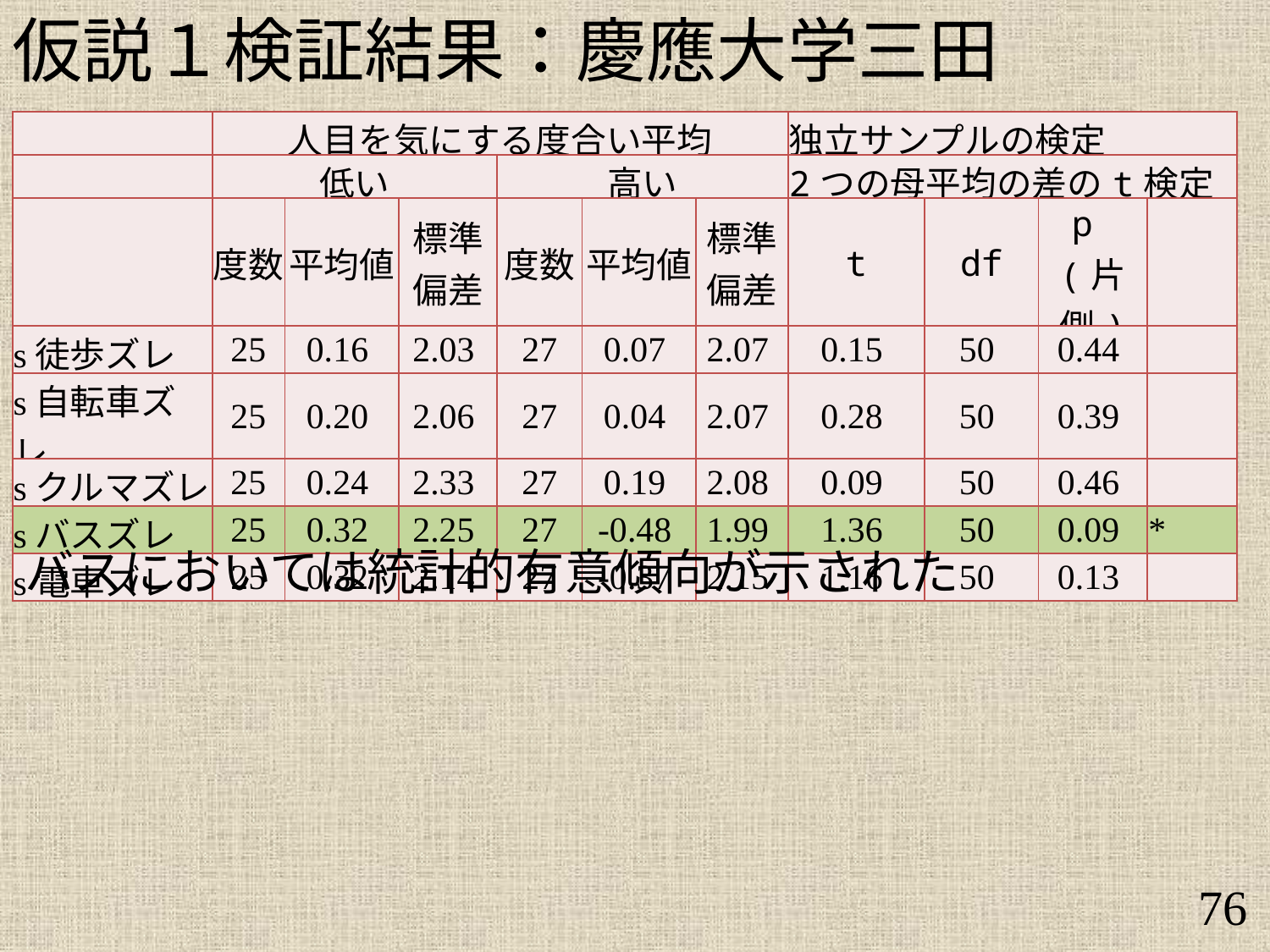

仮説１検証結果：慶應大学三田
|  | 人目を気にする度合い平均 |  |  |  |  |  | 独立サンプルの検定 |  |  |  |
| --- | --- | --- | --- | --- | --- | --- | --- | --- | --- | --- |
|  | 低い |  |  | 高い |  |  | 2つの母平均の差のt検定 |  |  |  |
|  | 度数 | 平均値 | 標準 偏差 | 度数 | 平均値 | 標準 偏差 | t | df | p (片側) |  |
| s徒歩ズレ | 25 | 0.16 | 2.03 | 27 | 0.07 | 2.07 | 0.15 | 50 | 0.44 |  |
| s自転車ズレ | 25 | 0.20 | 2.06 | 27 | 0.04 | 2.07 | 0.28 | 50 | 0.39 |  |
| sクルマズレ | 25 | 0.24 | 2.33 | 27 | 0.19 | 2.08 | 0.09 | 50 | 0.46 |  |
| sバスズレ | 25 | 0.32 | 2.25 | 27 | -0.48 | 1.99 | 1.36 | 50 | 0.09 | \* |
| s電車ズレ | 25 | 0.32 | 2.14 | 27 | -0.37 | 2.15 | 1.16 | 50 | 0.13 |  |
バスにおいては統計的有意傾向が示された
76